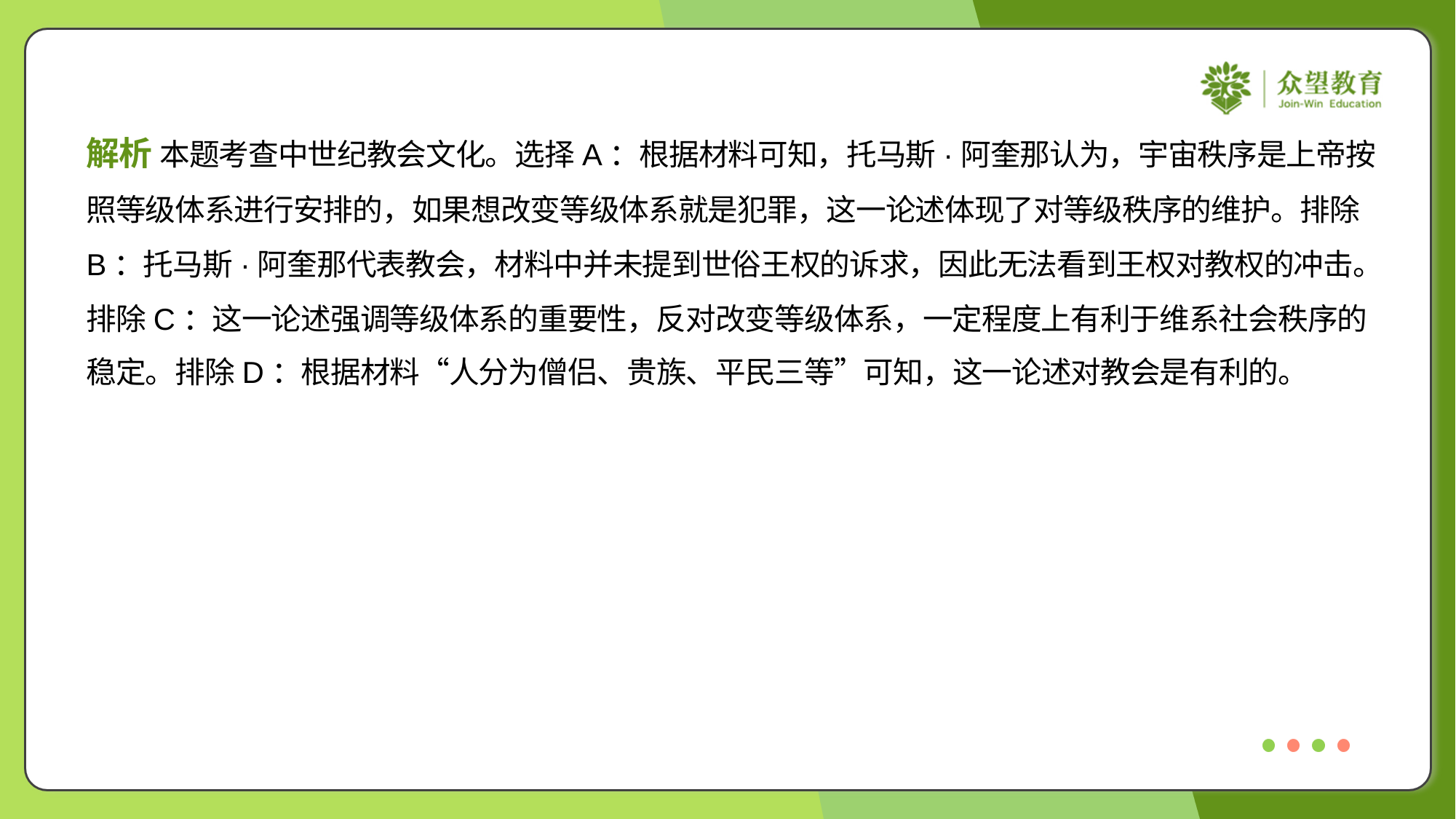

解析 本题考查中世纪教会文化。选择A：根据材料可知，托马斯·阿奎那认为，宇宙秩序是上帝按
照等级体系进行安排的，如果想改变等级体系就是犯罪，这一论述体现了对等级秩序的维护。排除
B：托马斯·阿奎那代表教会，材料中并未提到世俗王权的诉求，因此无法看到王权对教权的冲击。
排除C：这一论述强调等级体系的重要性，反对改变等级体系，一定程度上有利于维系社会秩序的
稳定。排除D：根据材料“人分为僧侣、贵族、平民三等”可知，这一论述对教会是有利的。